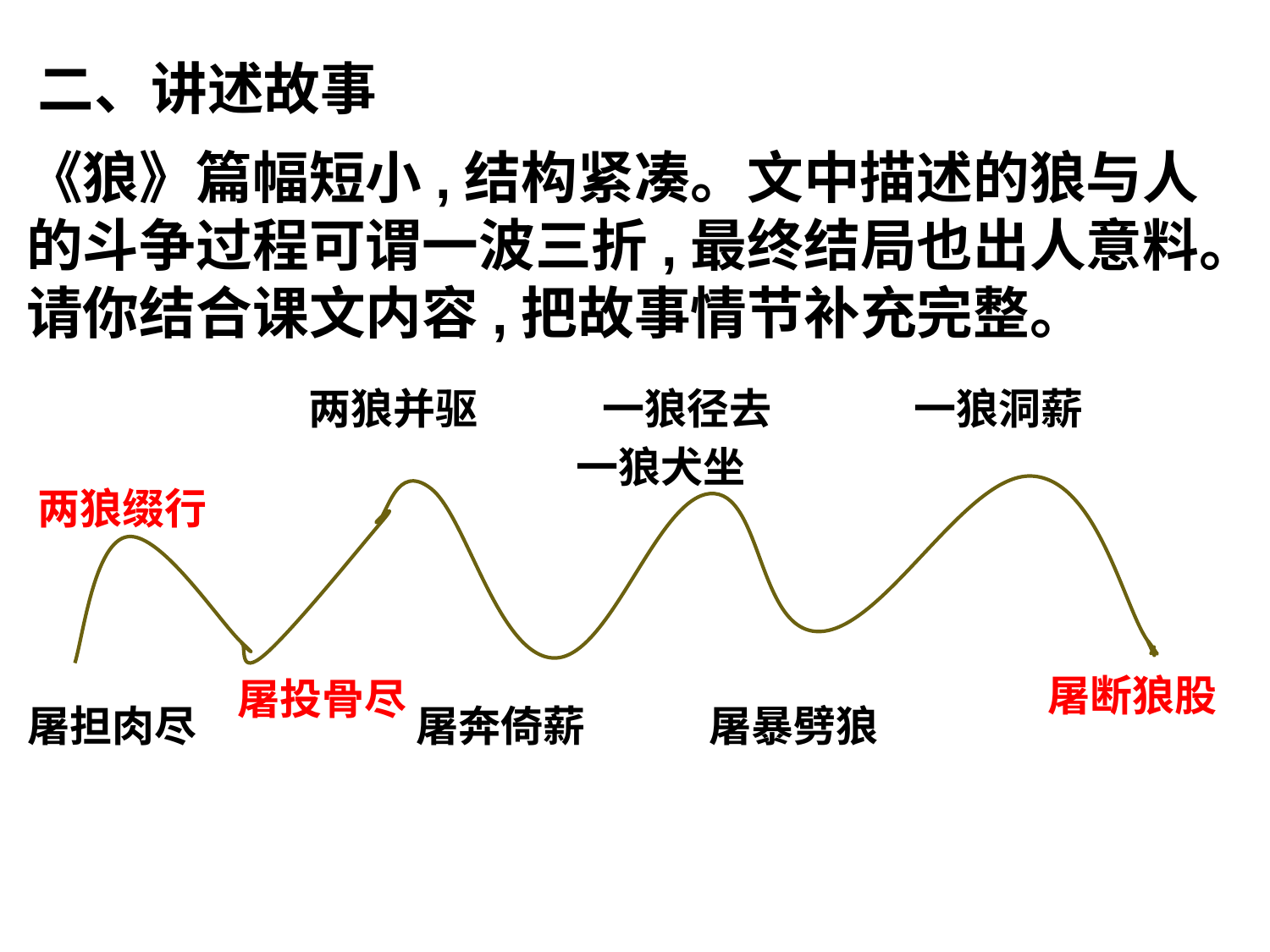

二、讲述故事

《狼》篇幅短小,结构紧凑。文中描述的狼与人的斗争过程可谓一波三折,最终结局也出人意料。请你结合课文内容,把故事情节补充完整。
两狼并驱             一狼径去               一狼洞薪
                           一狼犬坐
两狼缀行

屠断狼股
屠投骨尽

屠担肉尽                       屠奔倚薪             屠暴劈狼